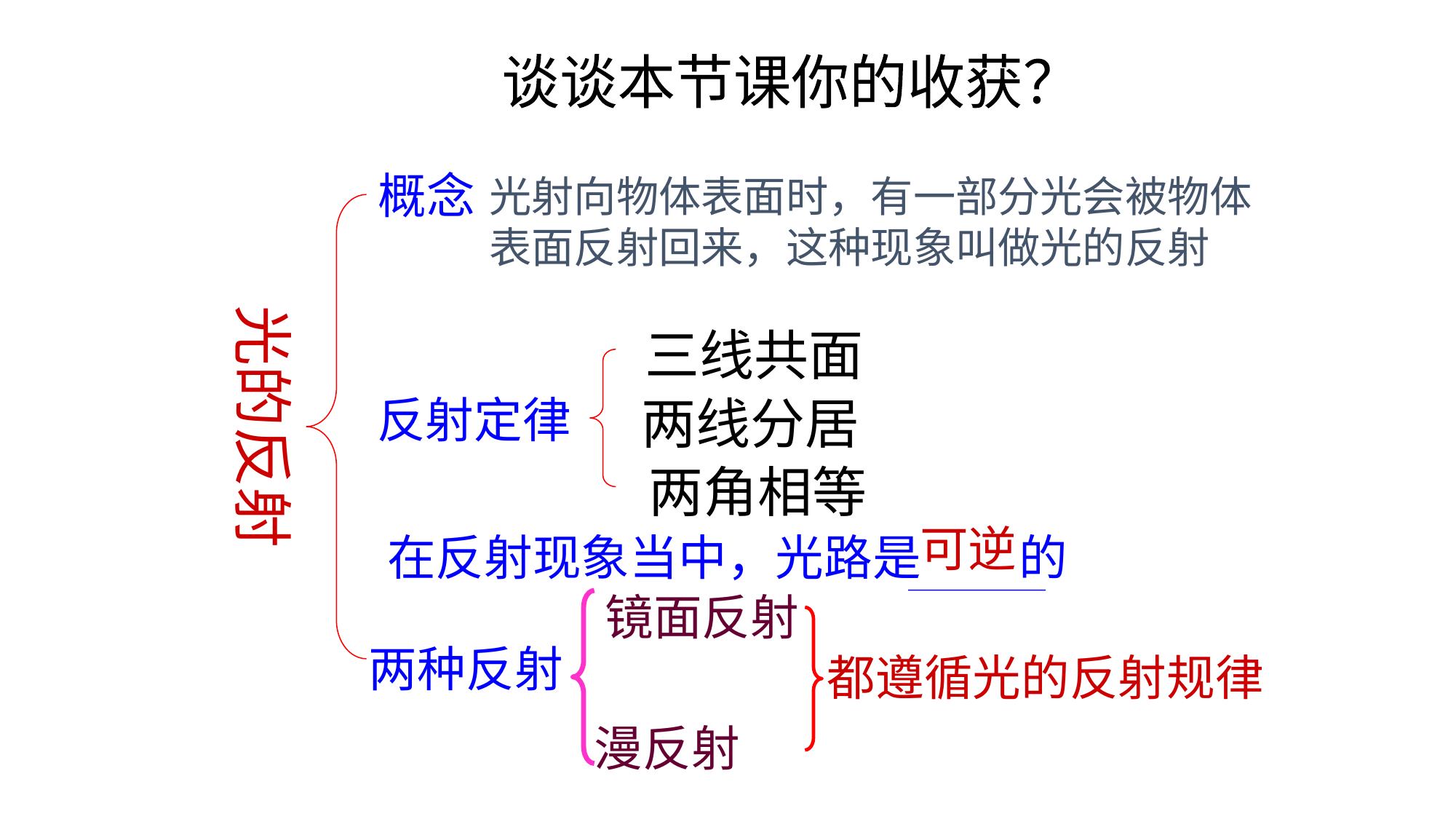

谈谈本节课你的收获？
概念
光射向物体表面时，有一部分光会被物体表面反射回来，这种现象叫做光的反射

光的反射
三线共面
两线分居
两角相等

反射定律
可逆
在反射现象当中，光路是         的

镜面反射

漫反射

都遵循光的反射规律
两种反射